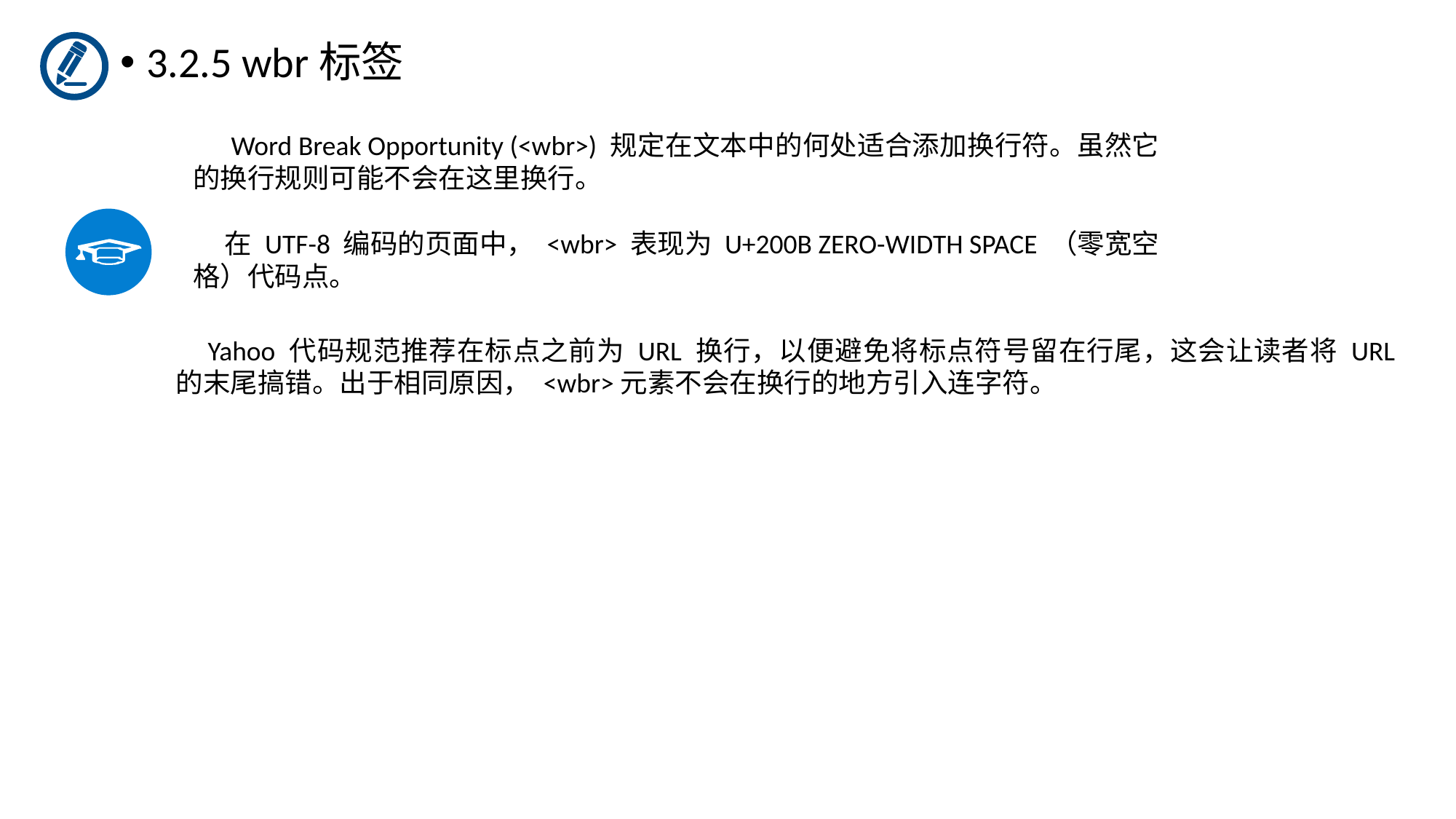

3.2.5 wbr标签
 Word Break Opportunity (<wbr>) 规定在文本中的何处适合添加换行符。虽然它的换行规则可能不会在这里换行。

在 UTF-8 编码的页面中， <wbr> 表现为 U+200B ZERO-WIDTH SPACE （零宽空格）代码点。

Yahoo 代码规范推荐在标点之前为 URL 换行，以便避免将标点符号留在行尾，这会让读者将 URL 的末尾搞错。出于相同原因， <﻿wbr﻿>元素不会在换行的地方引入连字符。